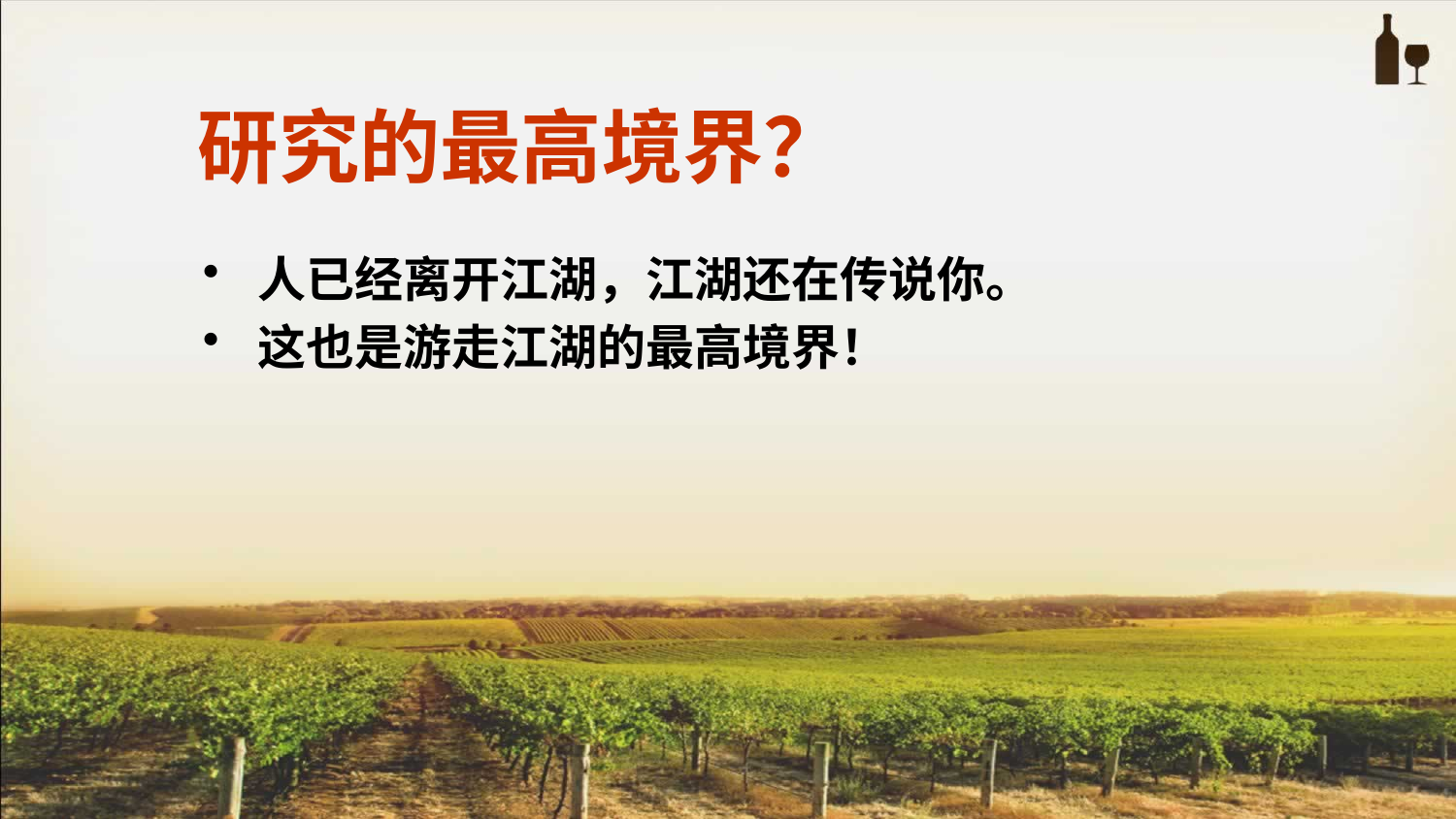

研究的最高境界？
人已经离开江湖，江湖还在传说你。
这也是游走江湖的最高境界！